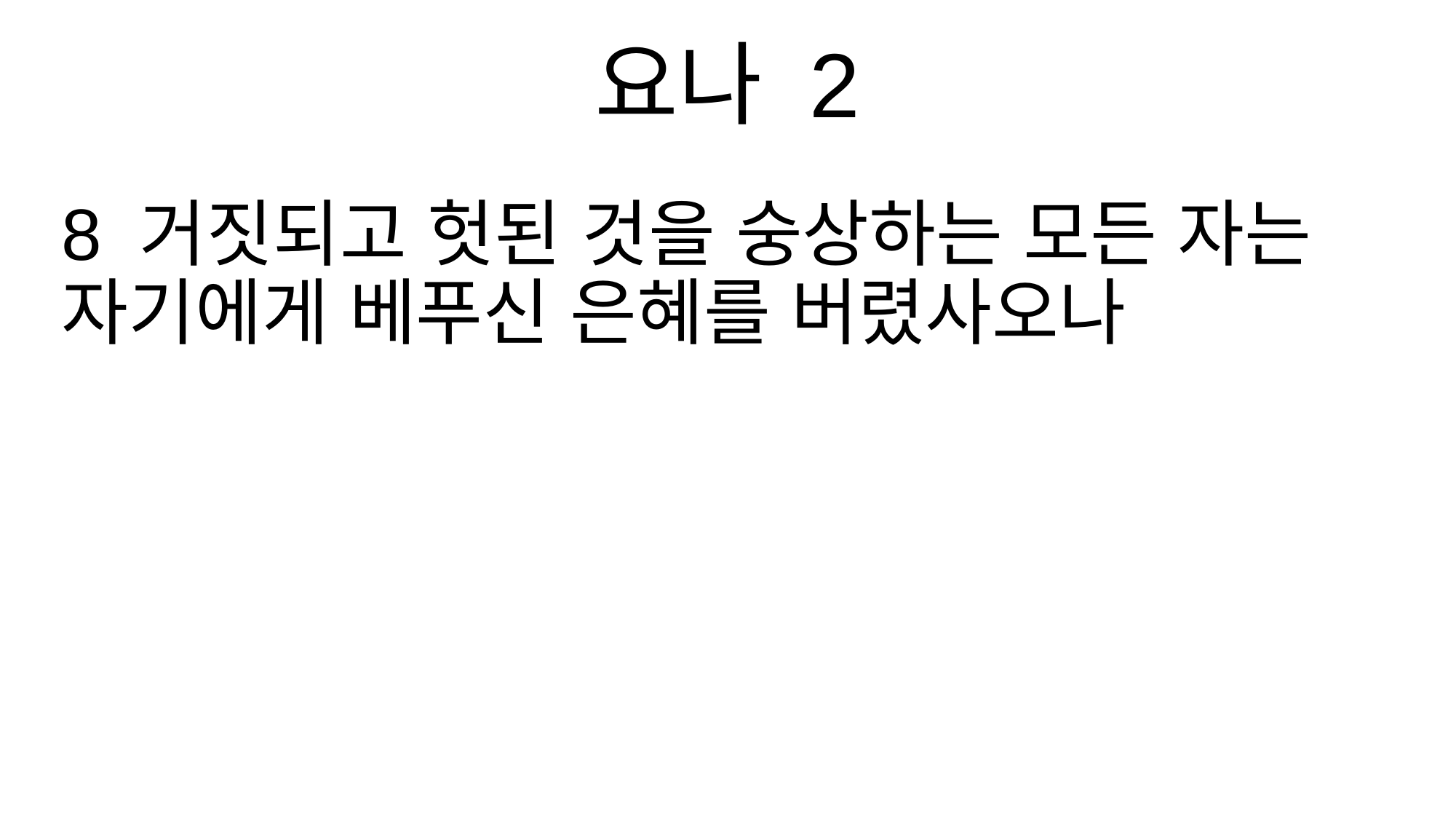

요나 2
8 거짓되고 헛된 것을 숭상하는 모든 자는 자기에게 베푸신 은혜를 버렸사오나